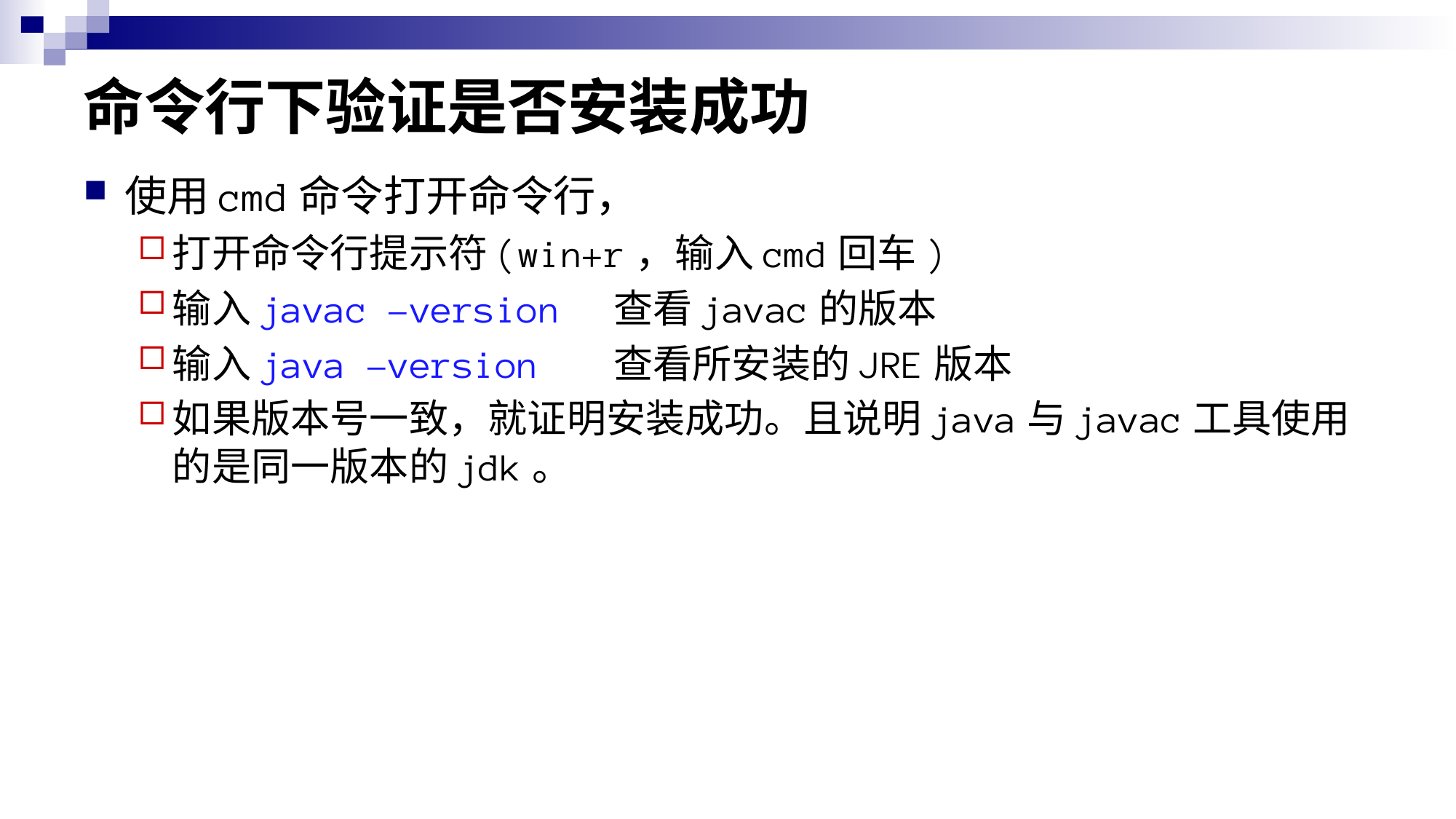

# 命令行下验证是否安装成功
使用cmd命令打开命令行，
打开命令行提示符(win+r，输入cmd回车)
输入javac –version  查看javac的版本
输入java –version   查看所安装的JRE版本
如果版本号一致，就证明安装成功。且说明java与javac工具使用的是同一版本的jdk。